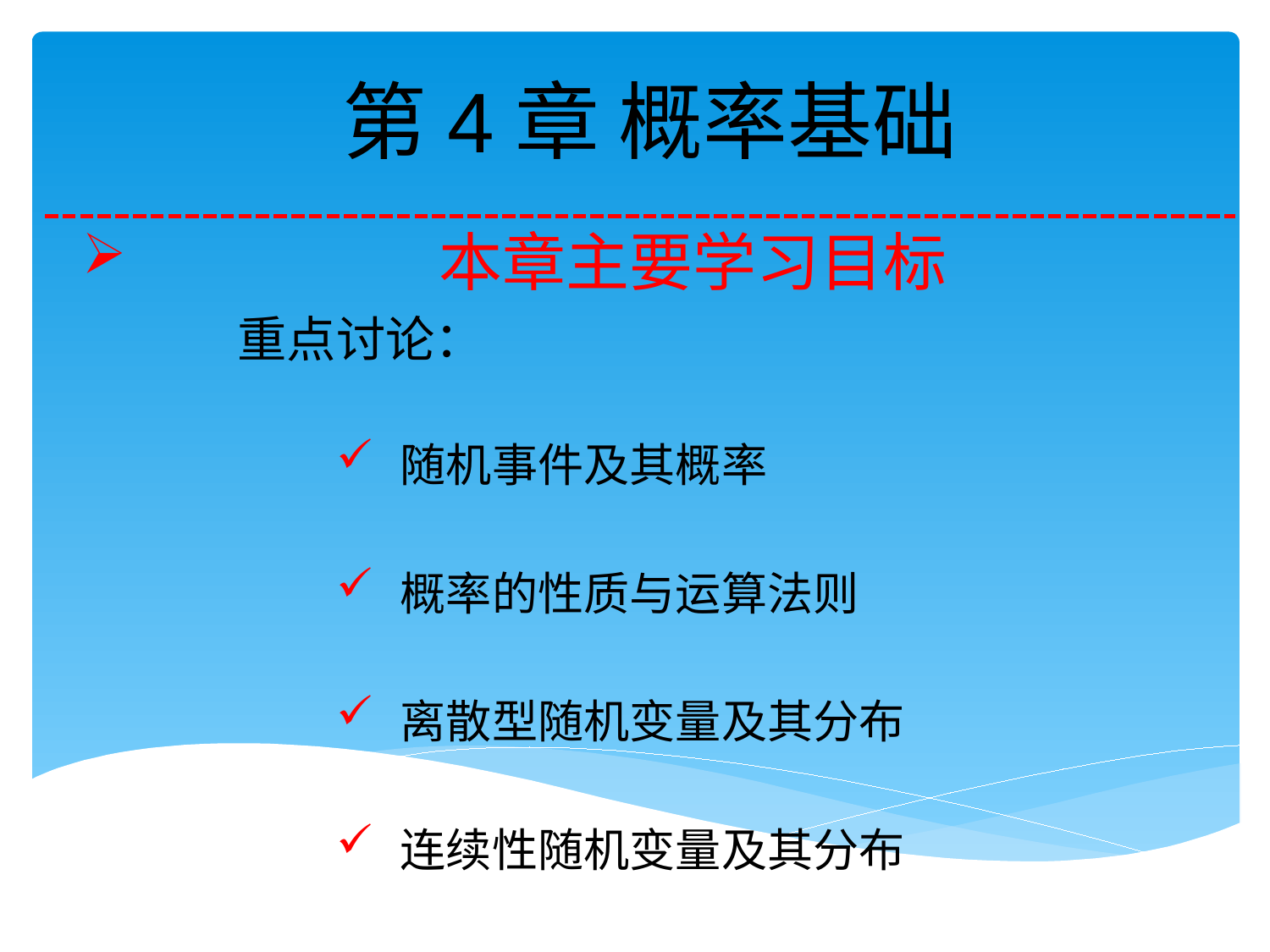

# 第4章 概率基础
                      本章主要学习目标
             重点讨论：

随机事件及其概率

概率的性质与运算法则

离散型随机变量及其分布

连续性随机变量及其分布